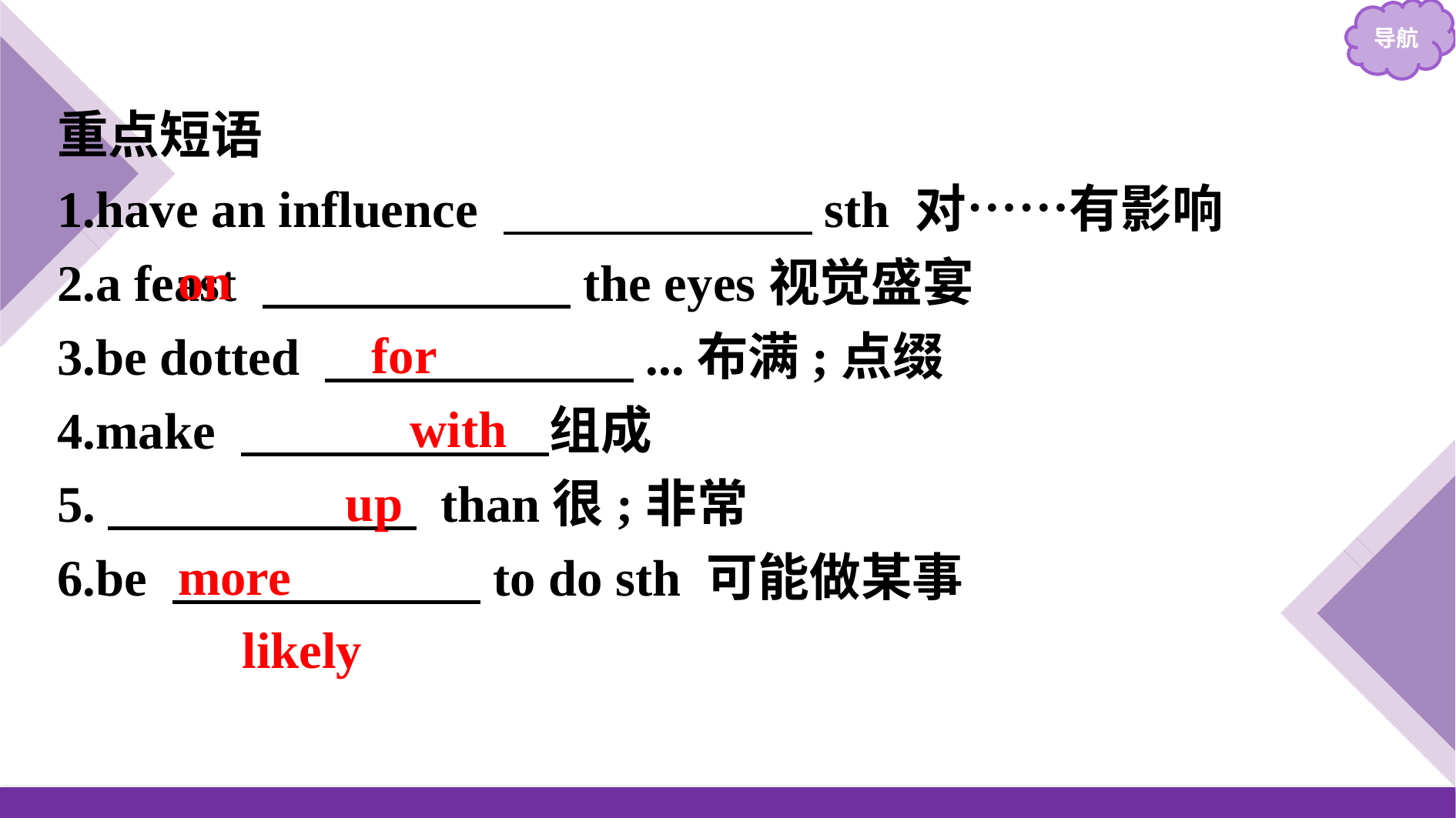

重点短语
1.have an influence 　　　　　　sth 对……有影响
2.a feast 　　　　　　the eyes视觉盛宴
3.be dotted 　　　　　　...布满;点缀
4.make 　　　　　　组成
5.　　　　　　 than很;非常
6.be 　　　　　　to do sth 可能做某事
                                  on
               for
                  with
             up
more
     likely